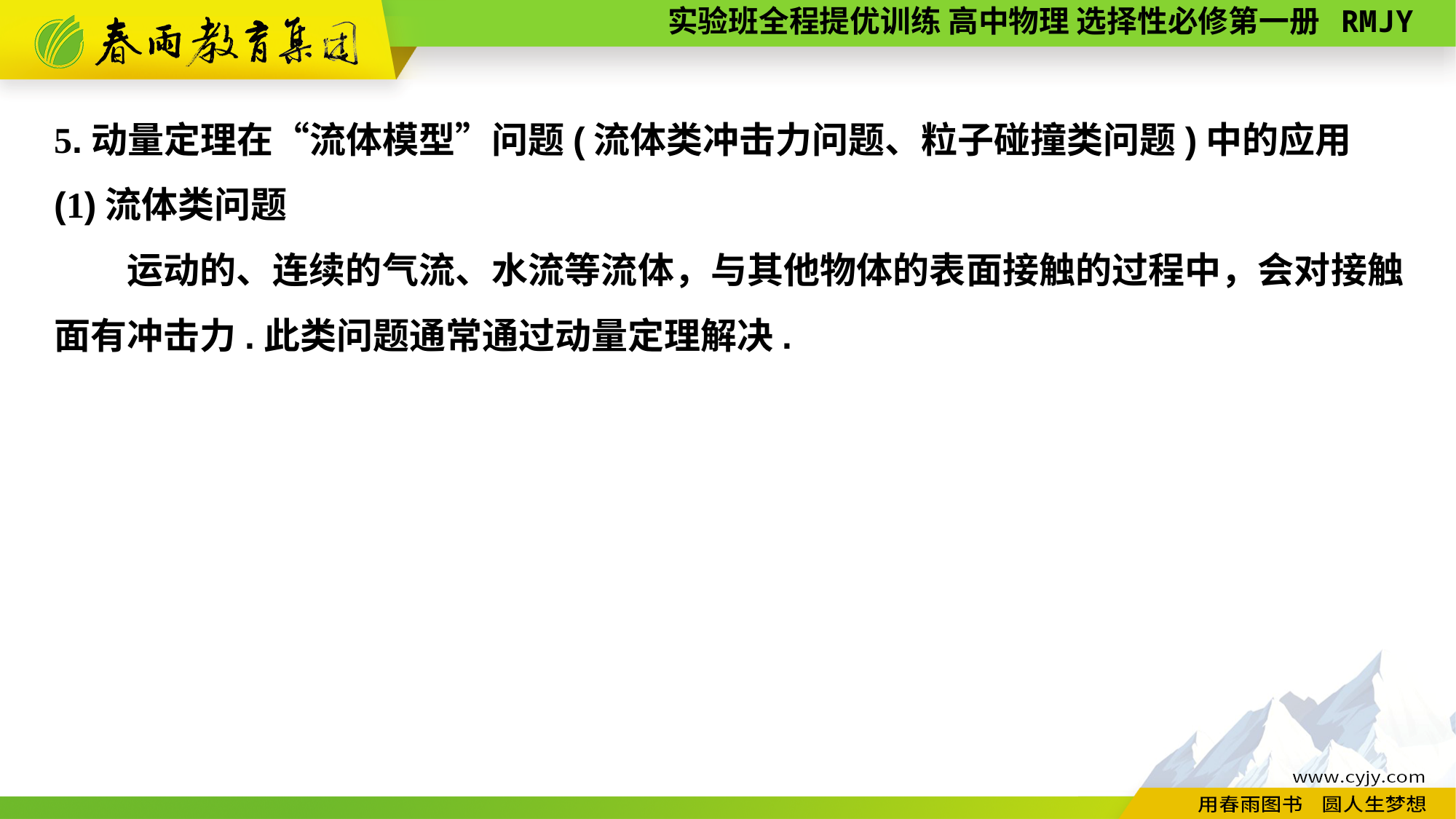

5.动量定理在“流体模型”问题(流体类冲击力问题、粒子碰撞类问题)中的应用
(1)流体类问题
　　运动的、连续的气流、水流等流体，与其他物体的表面接触的过程中，会对接触面有冲击力.此类问题通常通过动量定理解决.